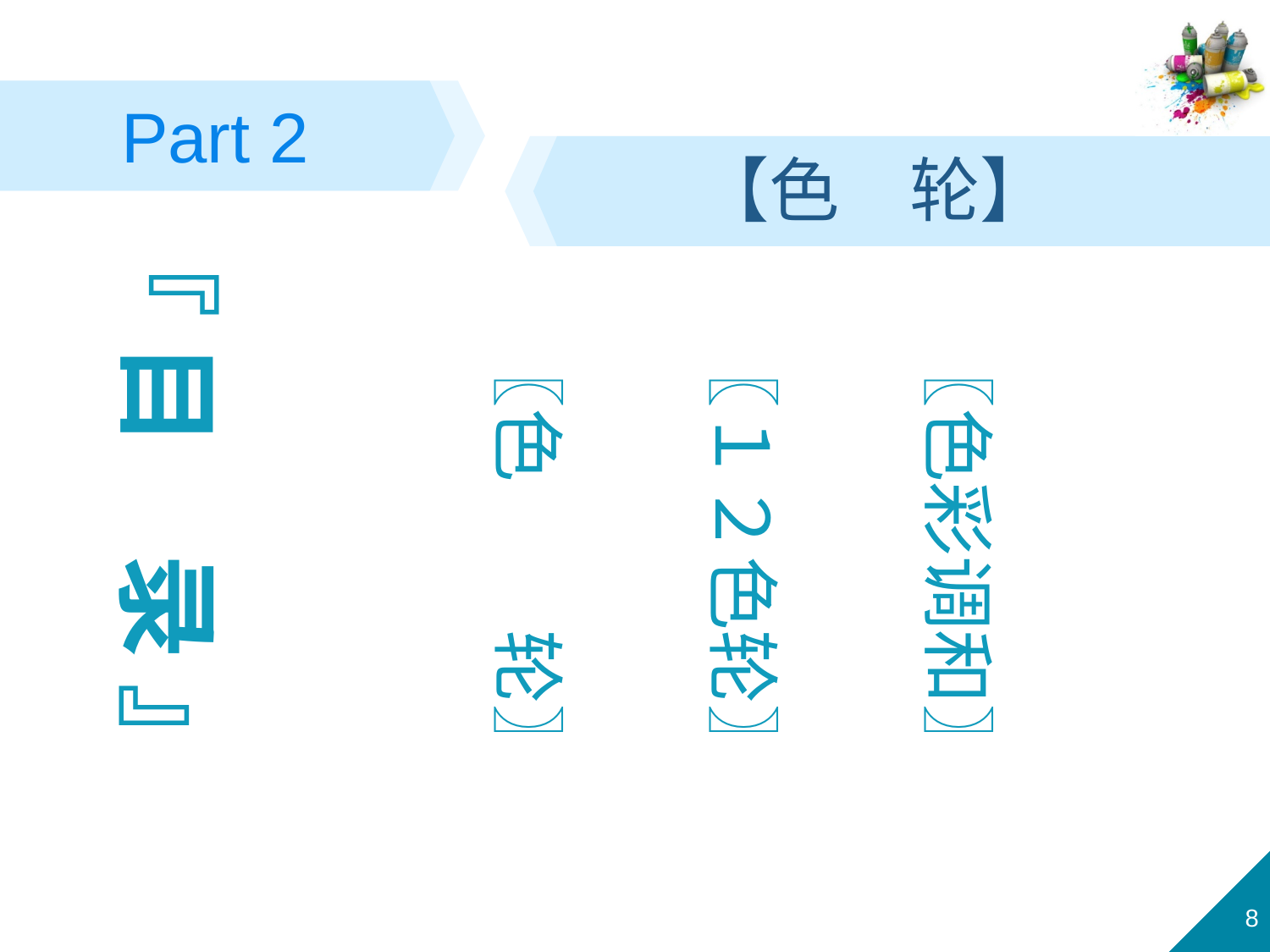

Part 2
【色　轮】
『 目　录 』
〖色彩调和〗
〖１２色轮〗
〖色　　轮〗
8